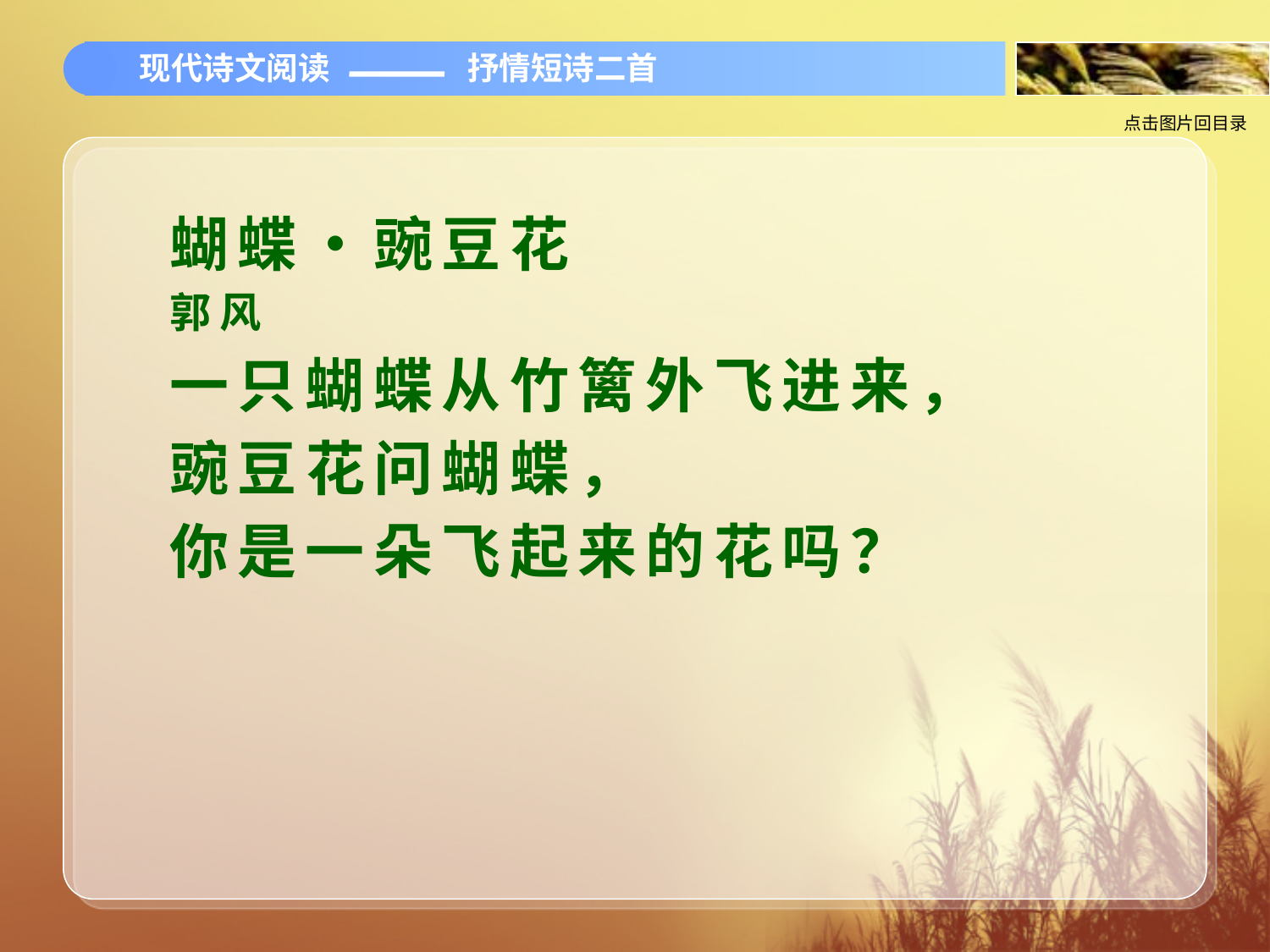

蝴蝶•豌豆花
郭风
一只蝴蝶从竹篱外飞进来，
豌豆花问蝴蝶，
你是一朵飞起来的花吗？